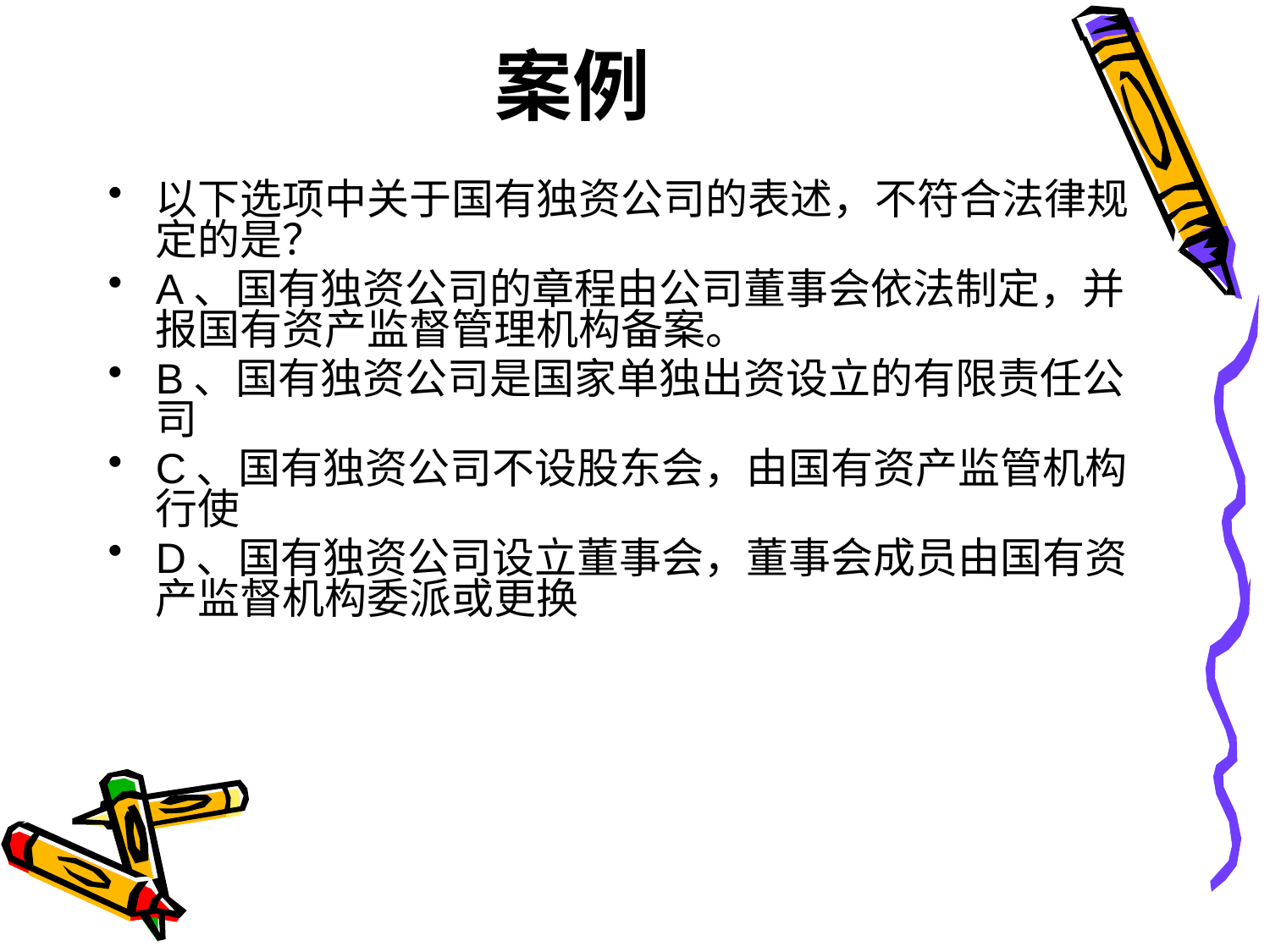

# 案例
以下选项中关于国有独资公司的表述，不符合法律规定的是？
A、国有独资公司的章程由公司董事会依法制定，并报国有资产监督管理机构备案。
B、国有独资公司是国家单独出资设立的有限责任公司
C、国有独资公司不设股东会，由国有资产监管机构行使
D、国有独资公司设立董事会，董事会成员由国有资产监督机构委派或更换